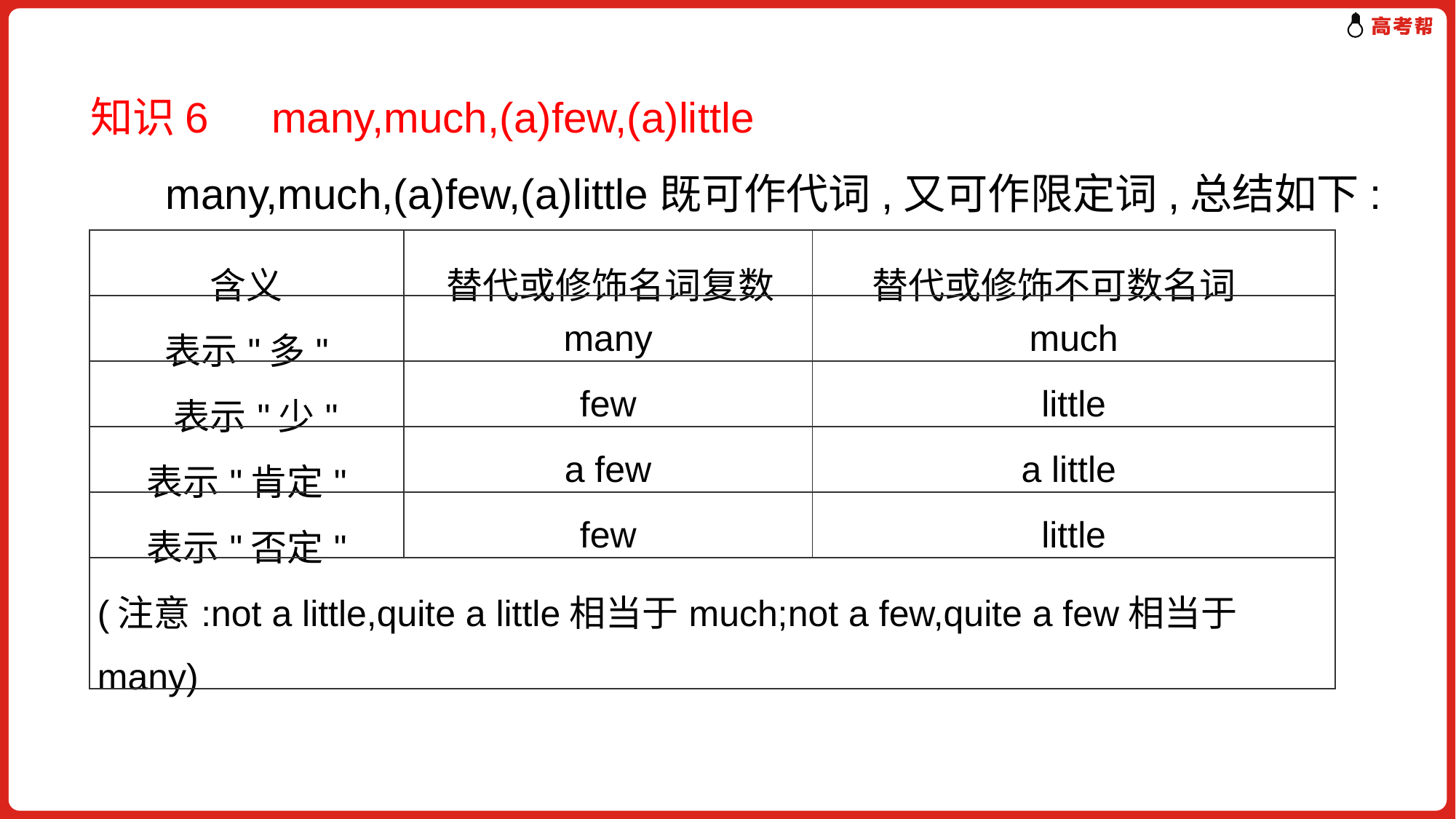

知识6　many,much,(a)few,(a)little
　　many,much,(a)few,(a)little既可作代词,又可作限定词,总结如下:

| 含义 | 替代或修饰名词复数 | 替代或修饰不可数名词 |
| --- | --- | --- |
| 表示"多" | many | much |
| 表示"少" | few | little |
| 表示"肯定" | a few | a little |
| 表示"否定" | few | little |
| (注意:not a little,quite a little相当于much;not a few,quite a few相当于many) |  |  |